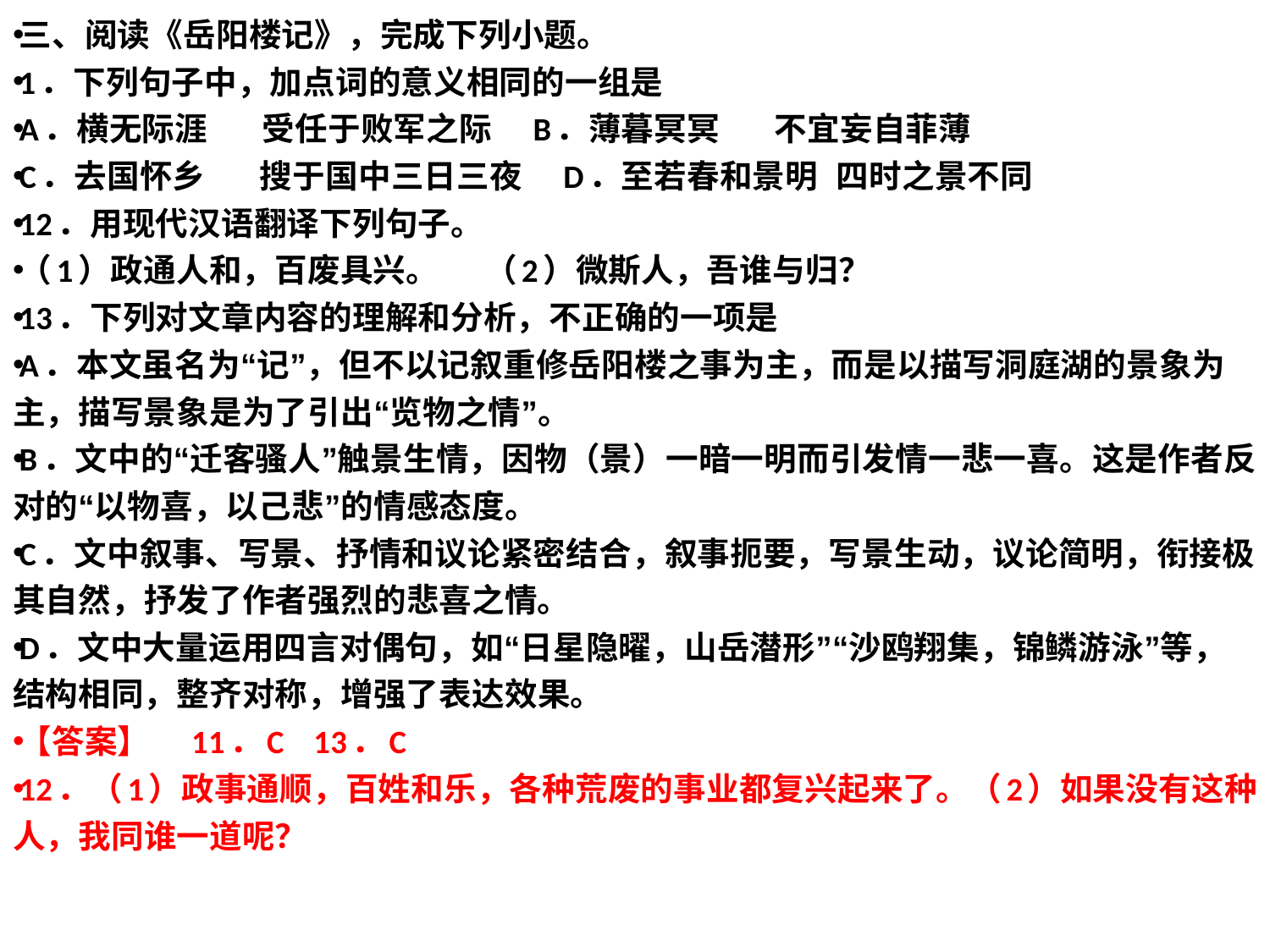

三、阅读《岳阳楼记》，完成下列小题。
1．下列句子中，加点词的意义相同的一组是
A．横无际涯      受任于败军之际    B．薄暮冥冥      不宜妄自菲薄
C．去国怀乡      搜于国中三日三夜    D．至若春和景明  四时之景不同
12．用现代汉语翻译下列句子。
（1）政通人和，百废具兴。     （2）微斯人，吾谁与归？
13．下列对文章内容的理解和分析，不正确的一项是
A．本文虽名为“记”，但不以记叙重修岳阳楼之事为主，而是以描写洞庭湖的景象为主，描写景象是为了引出“览物之情”。
B．文中的“迁客骚人”触景生情，因物（景）一暗一明而引发情一悲一喜。这是作者反对的“以物喜，以己悲”的情感态度。
C．文中叙事、写景、抒情和议论紧密结合，叙事扼要，写景生动，议论简明，衔接极其自然，抒发了作者强烈的悲喜之情。
D．文中大量运用四言对偶句，如“日星隐曜，山岳潜形”“沙鸥翔集，锦鳞游泳”等，结构相同，整齐对称，增强了表达效果。
【答案】    11．C    13．C
12．（1）政事通顺，百姓和乐，各种荒废的事业都复兴起来了。（2）如果没有这种人，我同谁一道呢？

#